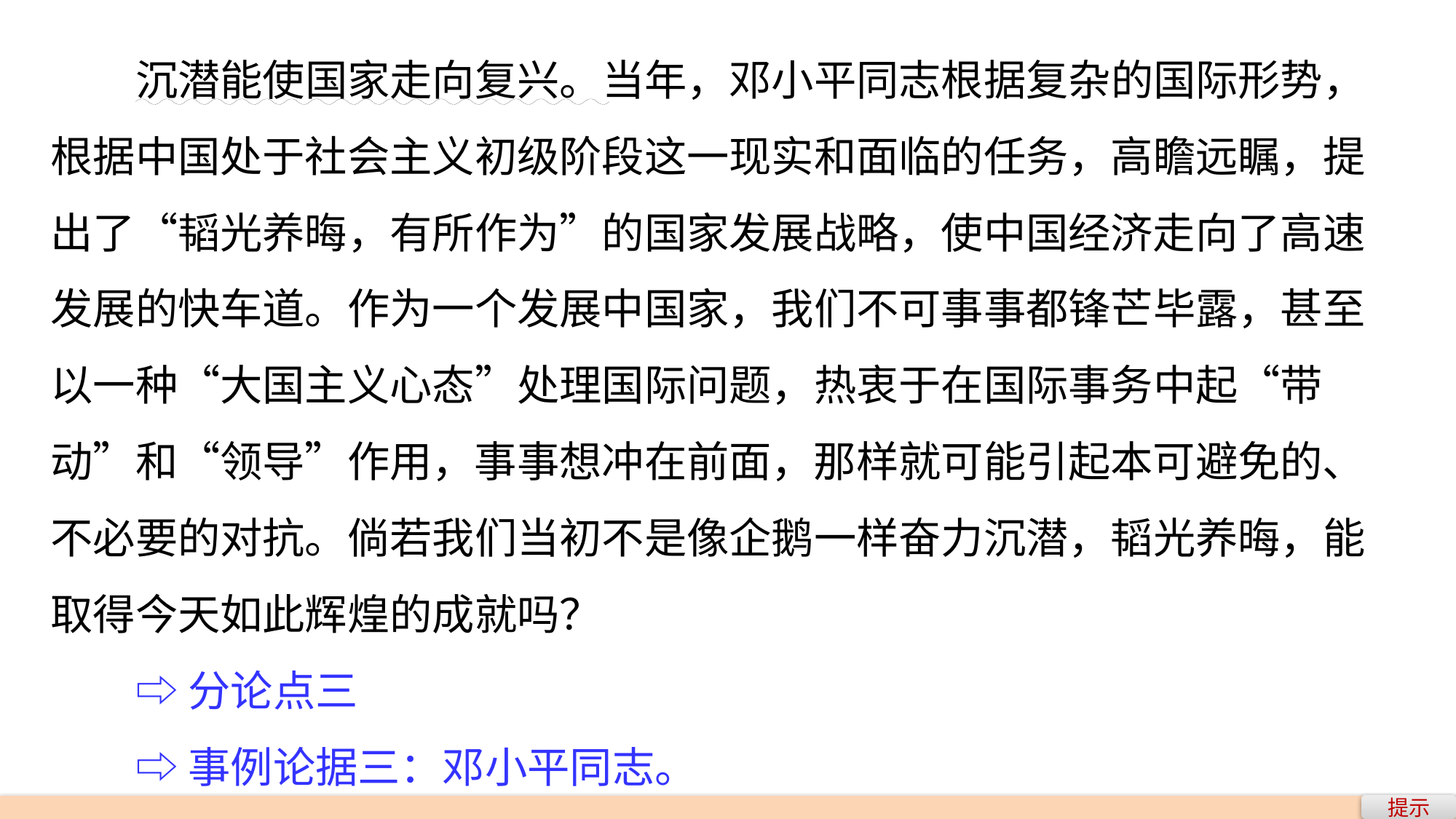

沉潜能使国家走向复兴。当年，邓小平同志根据复杂的国际形势，根据中国处于社会主义初级阶段这一现实和面临的任务，高瞻远瞩，提出了“韬光养晦，有所作为”的国家发展战略，使中国经济走向了高速发展的快车道。作为一个发展中国家，我们不可事事都锋芒毕露，甚至以一种“大国主义心态”处理国际问题，热衷于在国际事务中起“带动”和“领导”作用，事事想冲在前面，那样就可能引起本可避免的、不必要的对抗。倘若我们当初不是像企鹅一样奋力沉潜，韬光养晦，能取得今天如此辉煌的成就吗？
⇨分论点三
⇨事例论据三：邓小平同志。
提示